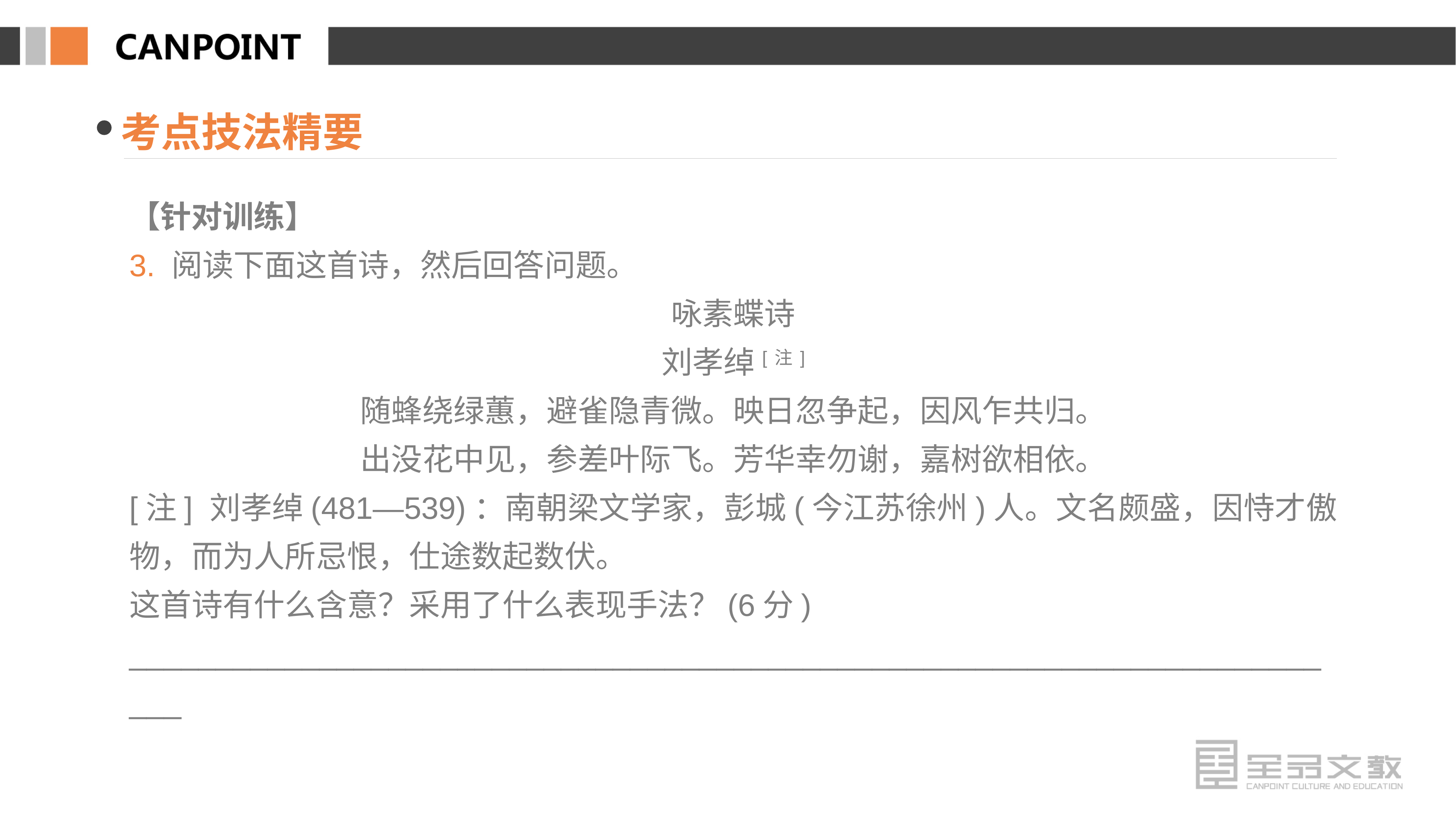

考点技法精要

【针对训练】
3. 阅读下面这首诗，然后回答问题。
咏素蝶诗
刘孝绰[注]
随蜂绕绿蕙，避雀隐青微。映日忽争起，因风乍共归。
出没花中见，参差叶际飞。芳华幸勿谢，嘉树欲相依。
[注] 刘孝绰(481—539)：南朝梁文学家，彭城(今江苏徐州)人。文名颇盛，因恃才傲物，而为人所忌恨，仕途数起数伏。
这首诗有什么含意？采用了什么表现手法？(6分)
________________________________________________________________________